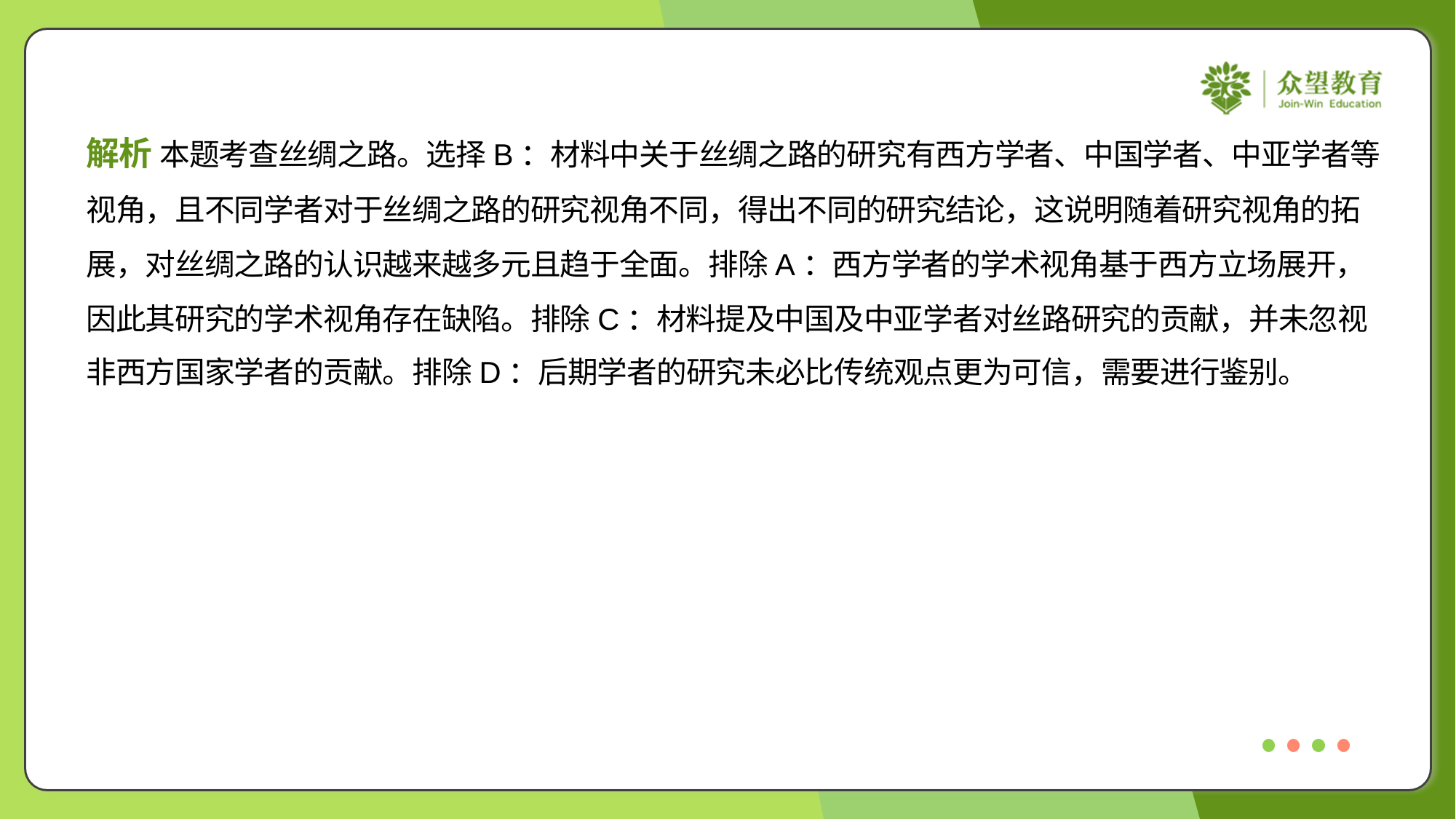

解析 本题考查丝绸之路。选择B：材料中关于丝绸之路的研究有西方学者、中国学者、中亚学者等
视角，且不同学者对于丝绸之路的研究视角不同，得出不同的研究结论，这说明随着研究视角的拓
展，对丝绸之路的认识越来越多元且趋于全面。排除A：西方学者的学术视角基于西方立场展开，
因此其研究的学术视角存在缺陷。排除C：材料提及中国及中亚学者对丝路研究的贡献，并未忽视
非西方国家学者的贡献。排除D：后期学者的研究未必比传统观点更为可信，需要进行鉴别。